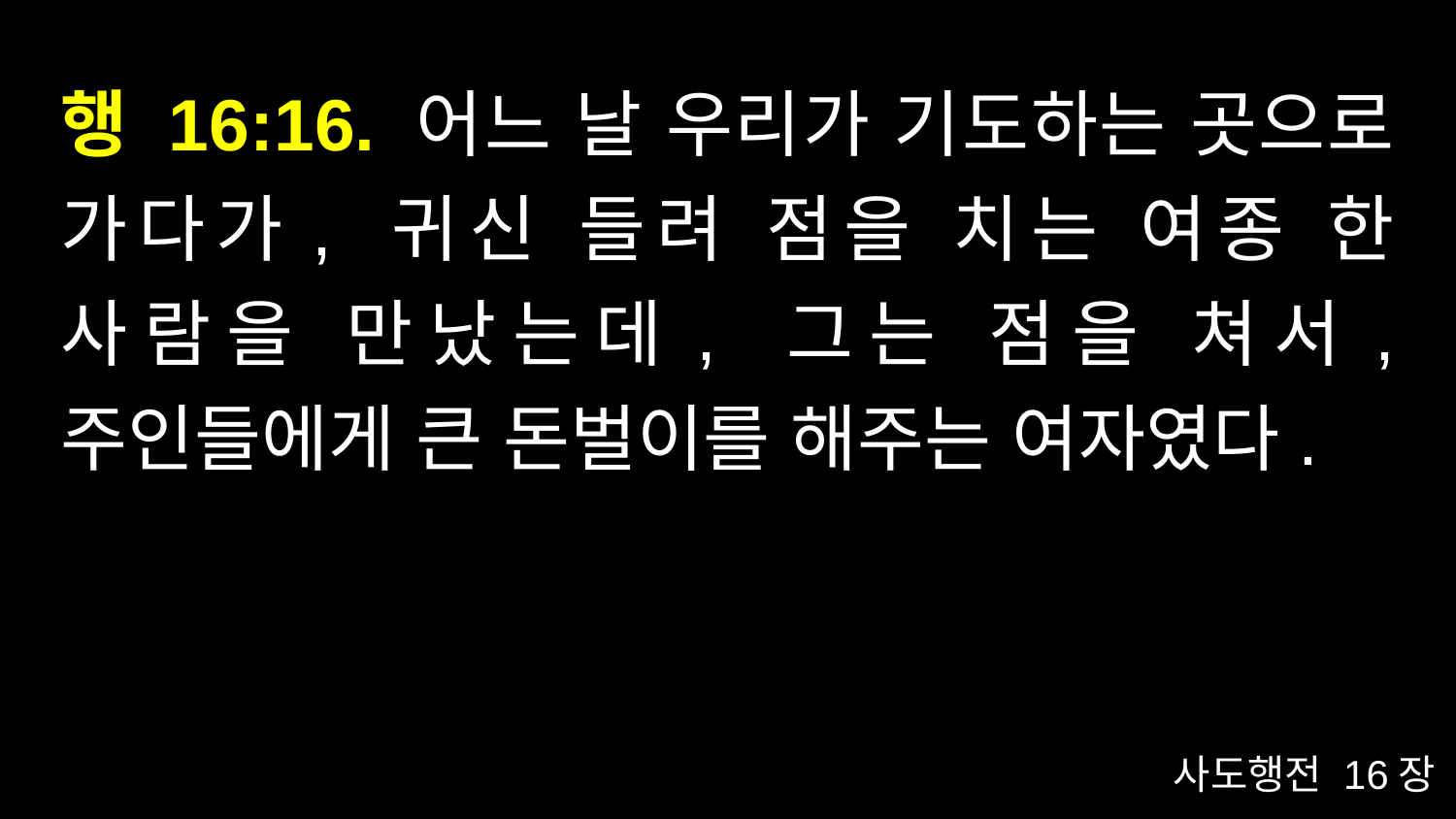

# 행 16:16. 어느 날 우리가 기도하는 곳으로 가다가, 귀신 들려 점을 치는 여종 한 사람을 만났는데, 그는 점을 쳐서, 주인들에게 큰 돈벌이를 해주는 여자였다.
사도행전 16장